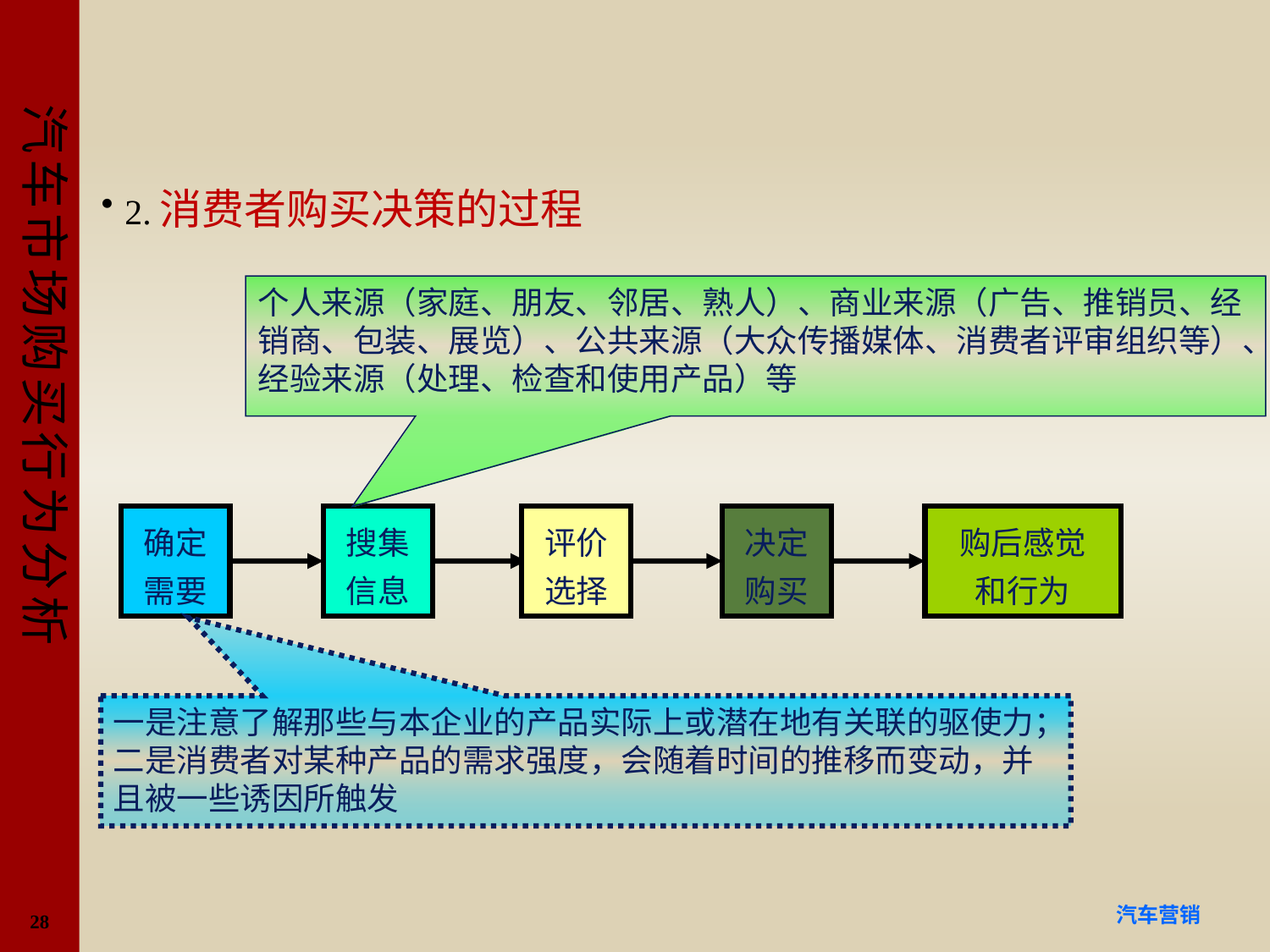

#
2.消费者购买决策的过程

个人来源（家庭、朋友、邻居、熟人）、商业来源（广告、推销员、经销商、包装、展览）、公共来源（大众传播媒体、消费者评审组织等）、经验来源（处理、检查和使用产品）等
确定需要
搜集信息
评价选择
决定购买
购后感觉
和行为

一是注意了解那些与本企业的产品实际上或潜在地有关联的驱使力；二是消费者对某种产品的需求强度，会随着时间的推移而变动，并且被一些诱因所触发
28